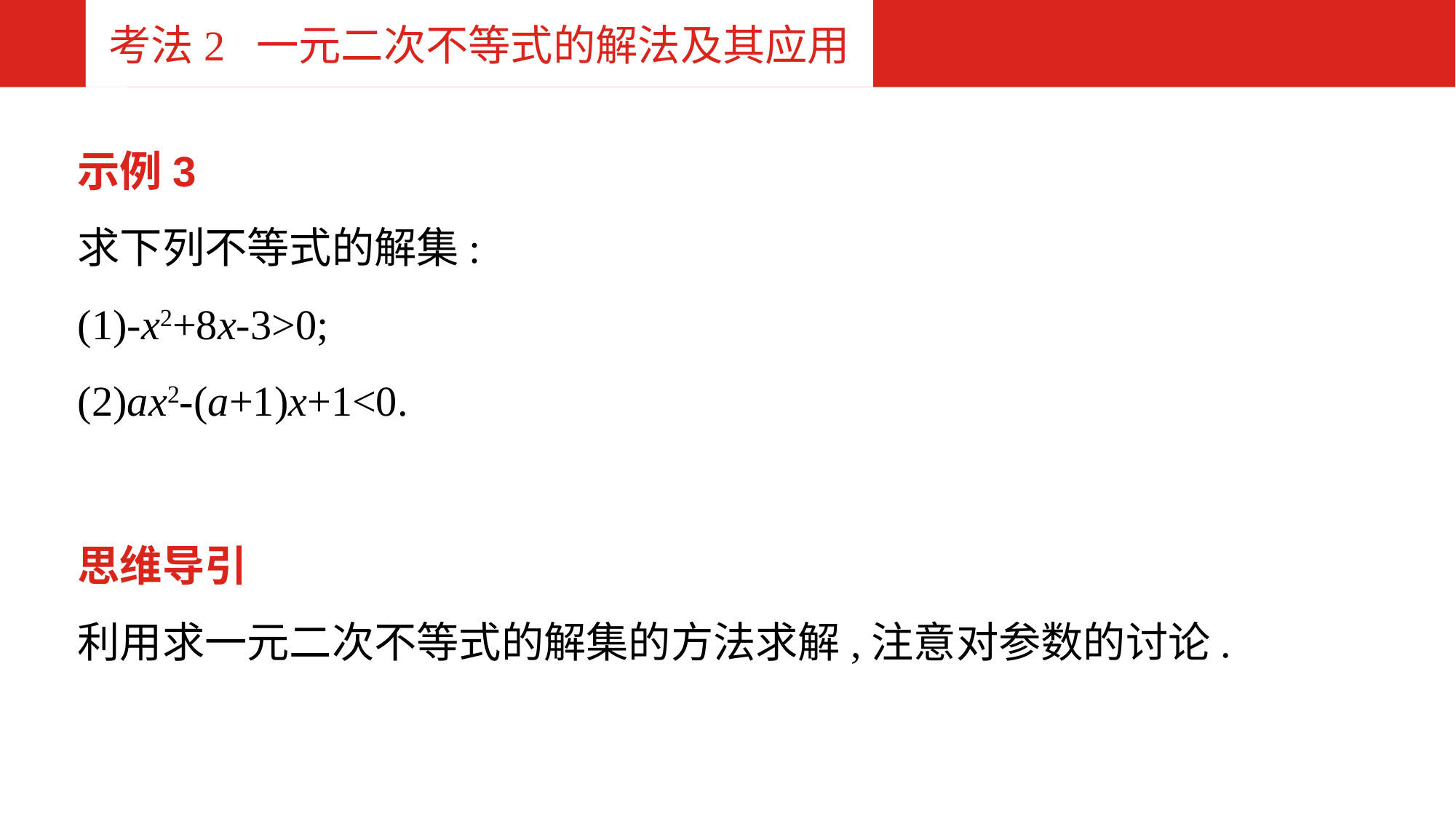

考法2  一元二次不等式的解法及其应用

示例3
求下列不等式的解集:
(1)-x2+8x-3>0;
(2)ax2-(a+1)x+1<0.
思维导引
利用求一元二次不等式的解集的方法求解,注意对参数的讨论.